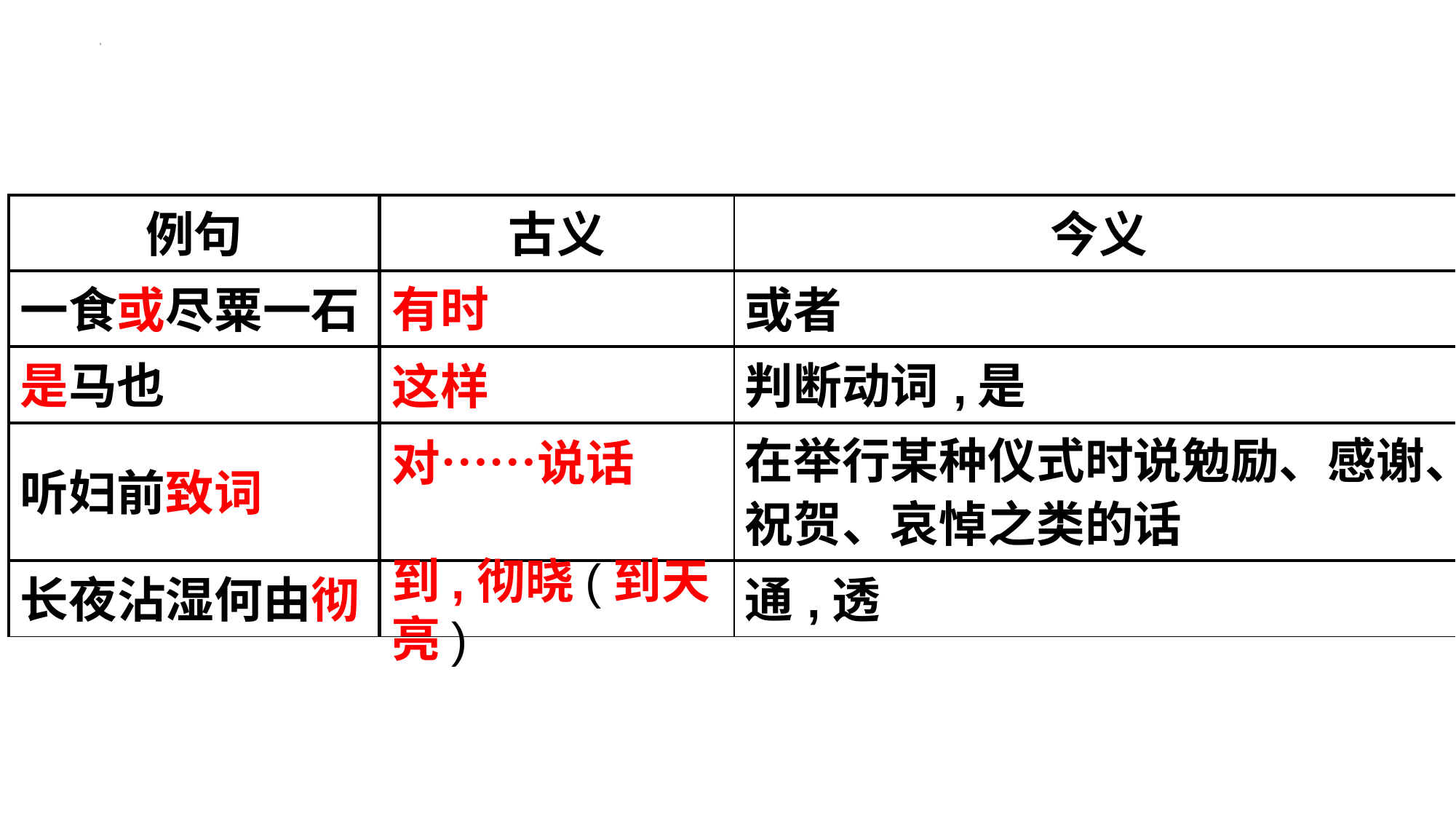

| 例句 | 古义 | 今义 |
| --- | --- | --- |
| 一食或尽粟一石 |  | 或者 |
| 是马也 |  | 判断动词,是 |
| 听妇前致词 |  | 在举行某种仪式时说勉励、感谢、祝贺、哀悼之类的话 |
| 长夜沾湿何由彻 |  | 通,透 |
有时
这样
对……说话
到,彻晓(到天亮)